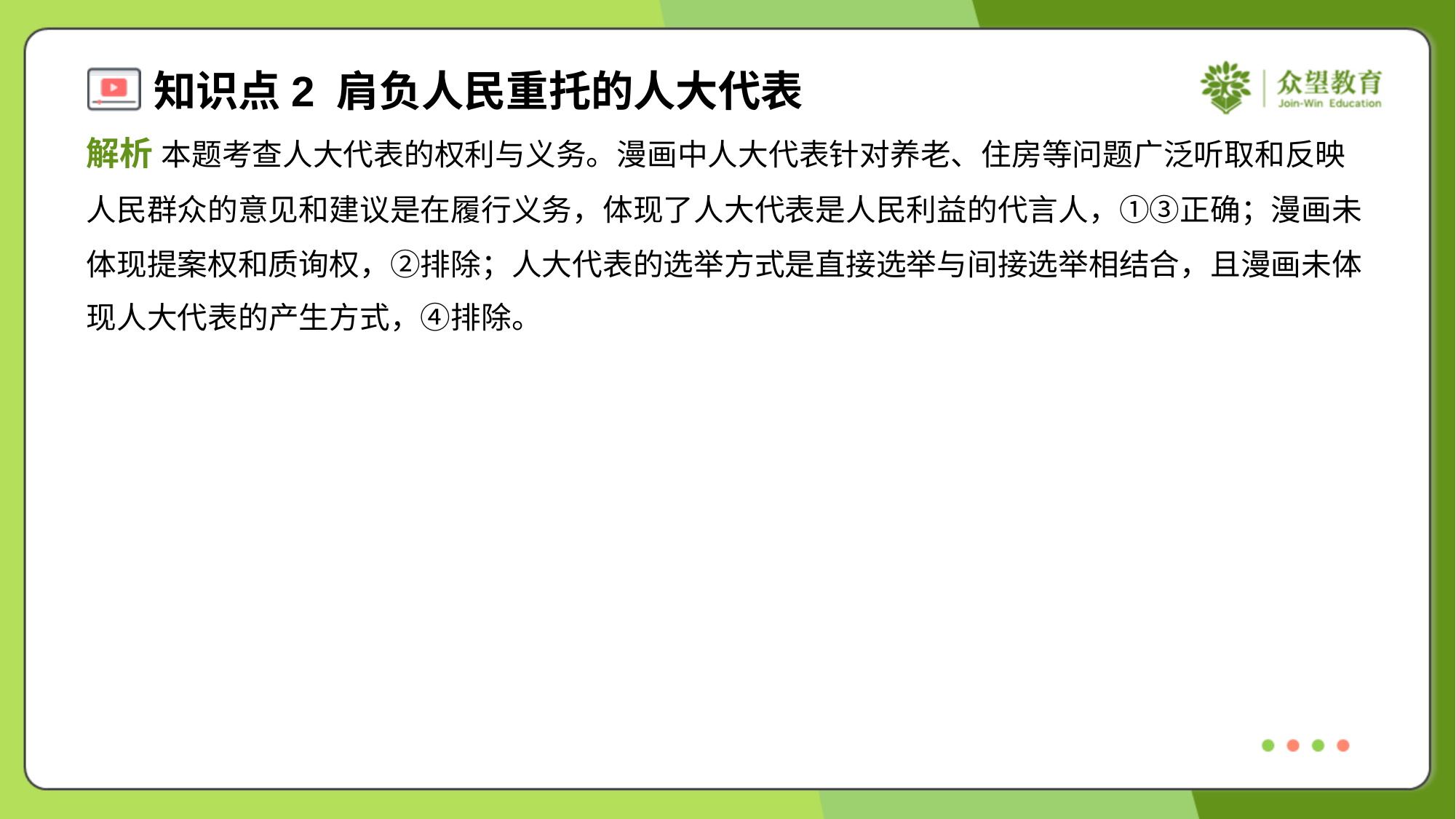

解析 本题考查人大代表的权利与义务。漫画中人大代表针对养老、住房等问题广泛听取和反映
人民群众的意见和建议是在履行义务，体现了人大代表是人民利益的代言人，①③正确；漫画未
体现提案权和质询权，②排除；人大代表的选举方式是直接选举与间接选举相结合，且漫画未体
现人大代表的产生方式，④排除。